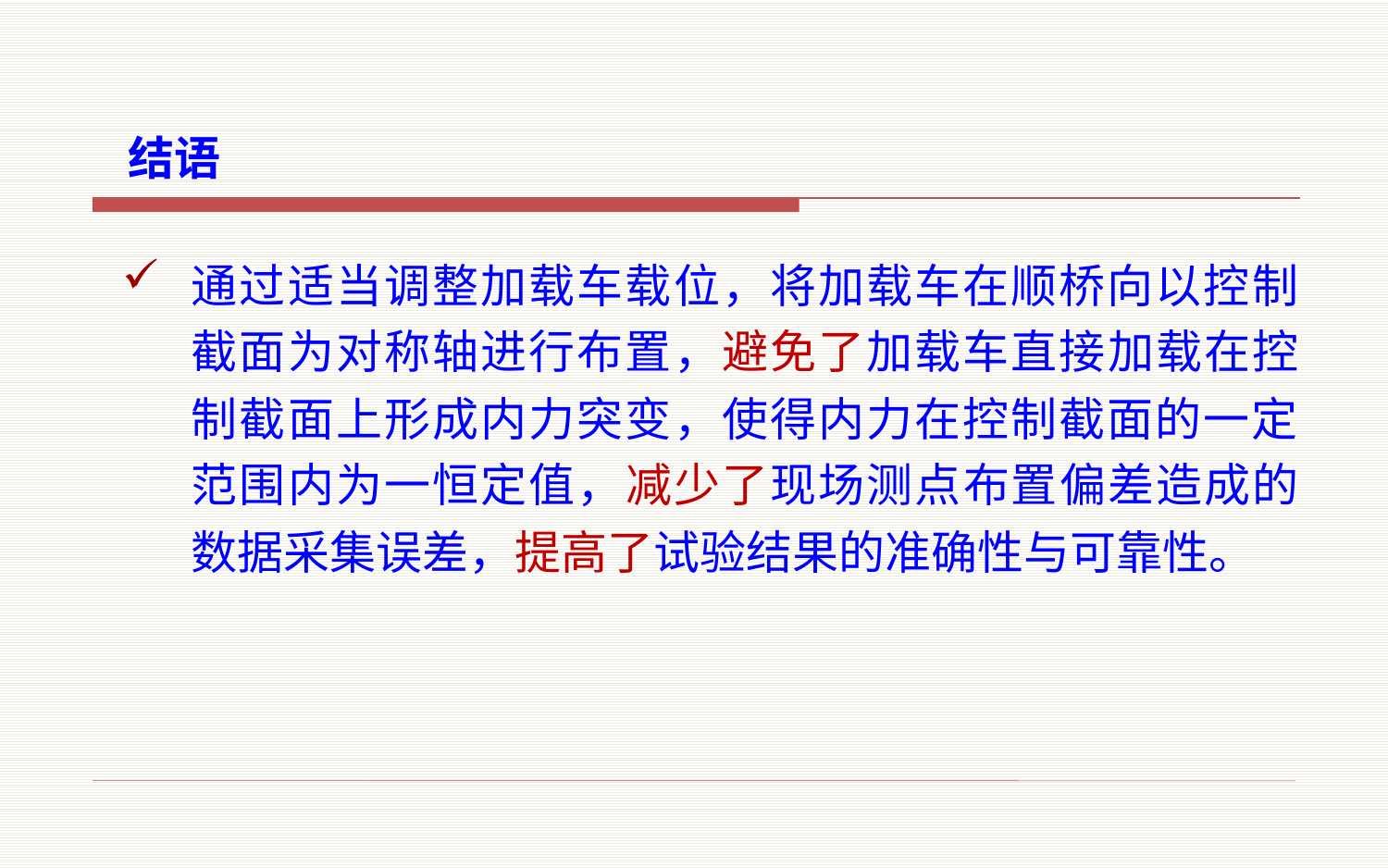

结语
通过适当调整加载车载位，将加载车在顺桥向以控制截面为对称轴进行布置，避免了加载车直接加载在控制截面上形成内力突变，使得内力在控制截面的一定范围内为一恒定值，减少了现场测点布置偏差造成的数据采集误差，提高了试验结果的准确性与可靠性。